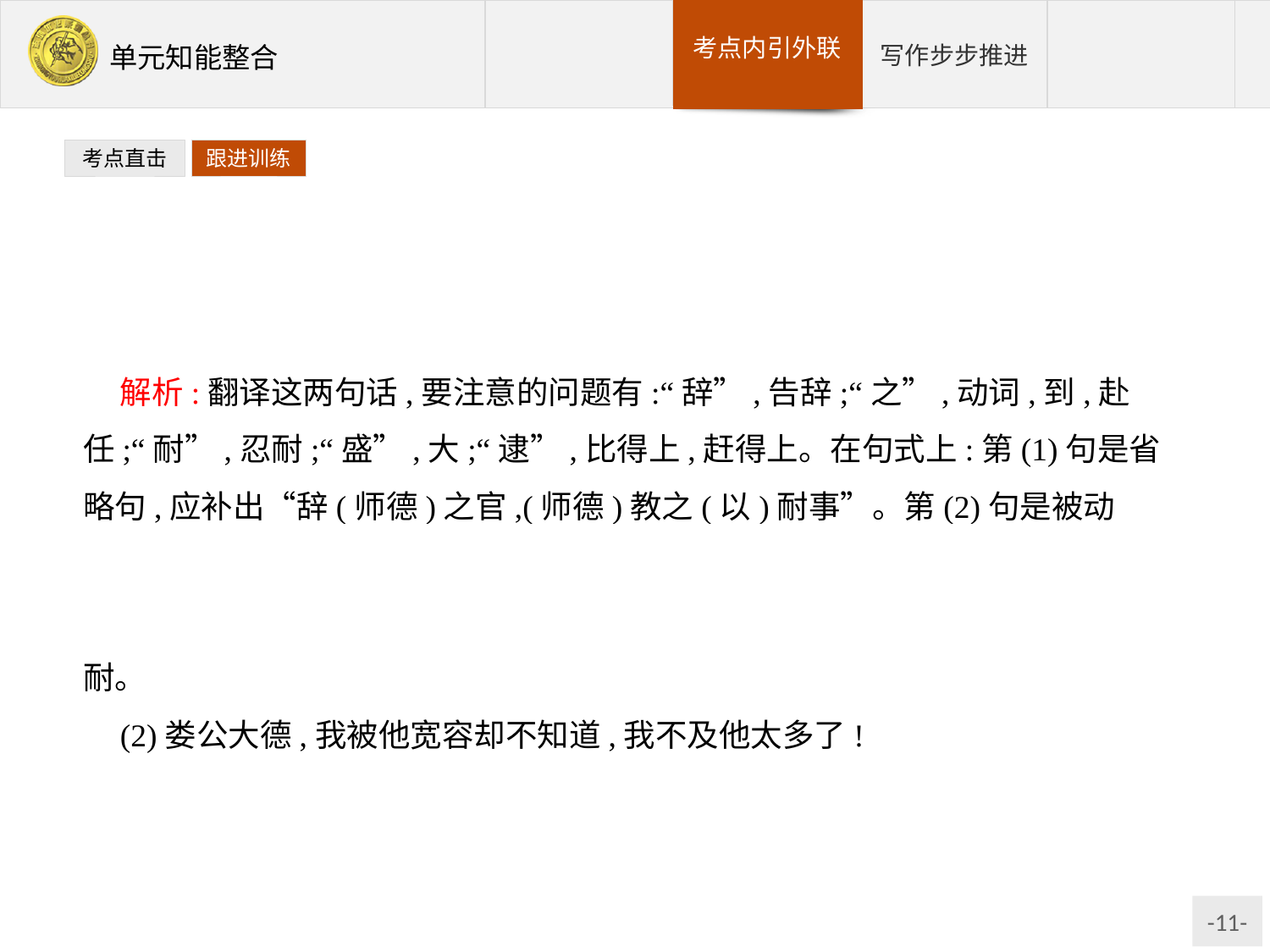

考点直击
跟进训练
解析:翻译这两句话,要注意的问题有:“辞”,告辞;“之”,动词,到,赴任;“耐”,忍耐;“盛”,大;“逮”,比得上,赶得上。在句式上:第(1)句是省略句,应补出“辞(师德)之官,(师德)教之(以)耐事”。第(2)句是被动句,“……为所……”表被动。
参考答案:(1)他的弟弟任代州刺史,向他辞行将要赴任,娄师德教他遇事要忍耐。
(2)娄公大德,我被他宽容却不知道,我不及他太多了!